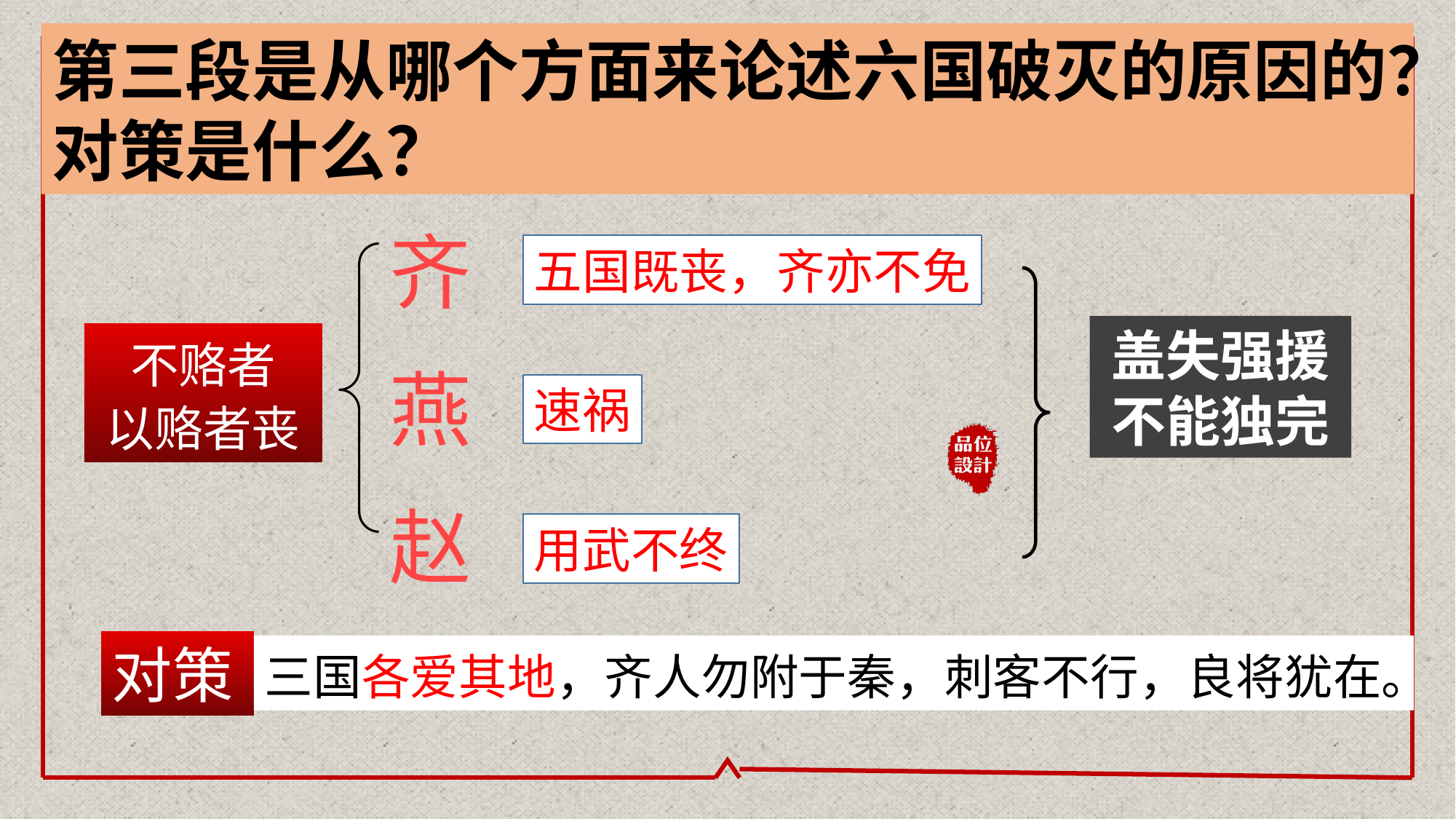

第三段是从哪个方面来论述六国破灭的原因的？对策是什么？
齐
五国既丧，齐亦不免

盖失强援
不能独完
不赂者
以赂者丧
燕
速祸
赵
用武不终
对策
三国各爱其地，齐人勿附于秦，刺客不行，良将犹在。